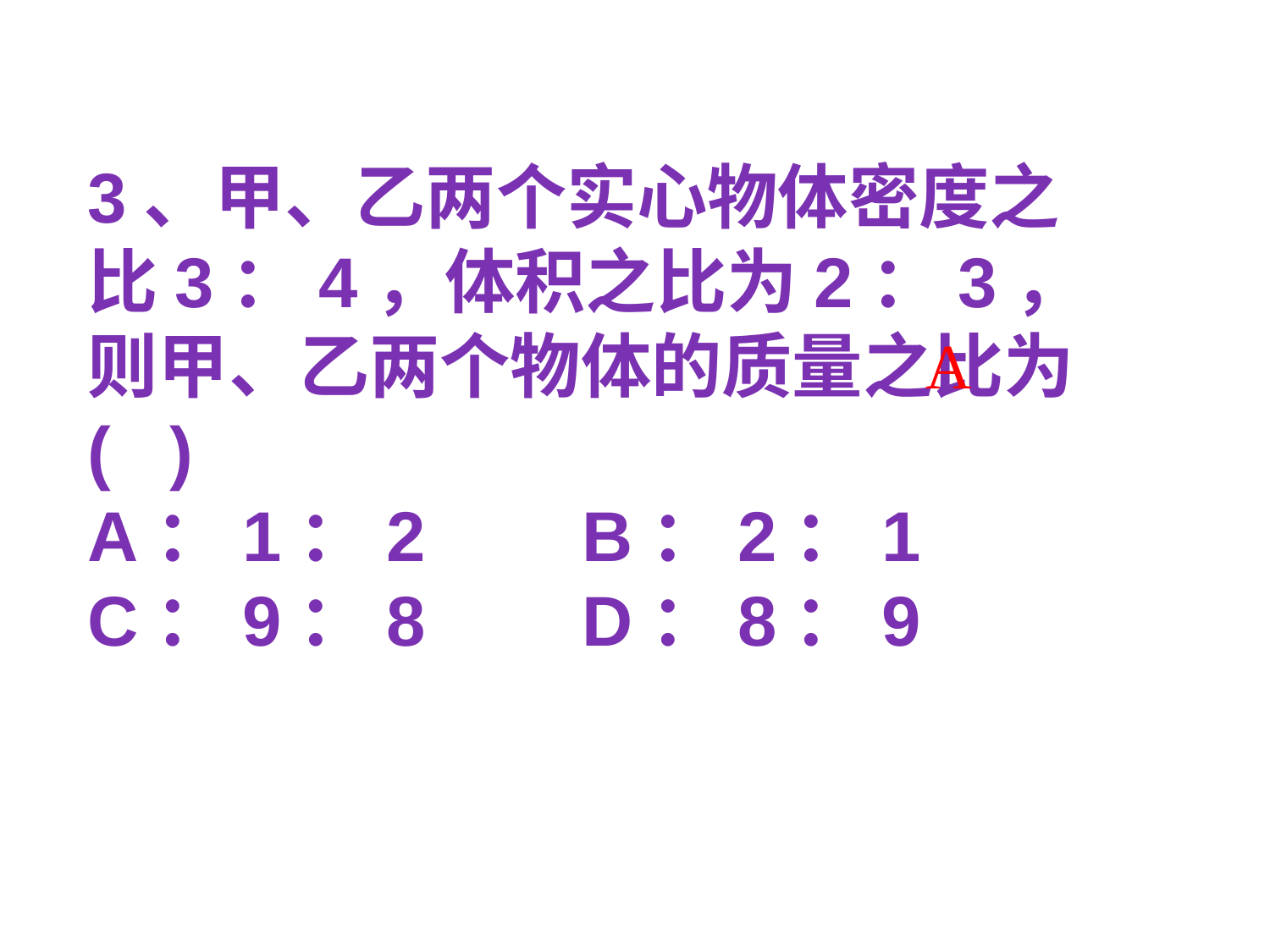

3、甲、乙两个实心物体密度之比3：4，体积之比为2：3，则甲、乙两个物体的质量之比为(   )
A：1：2        B：2：1         C：9：8        D：8：9
A